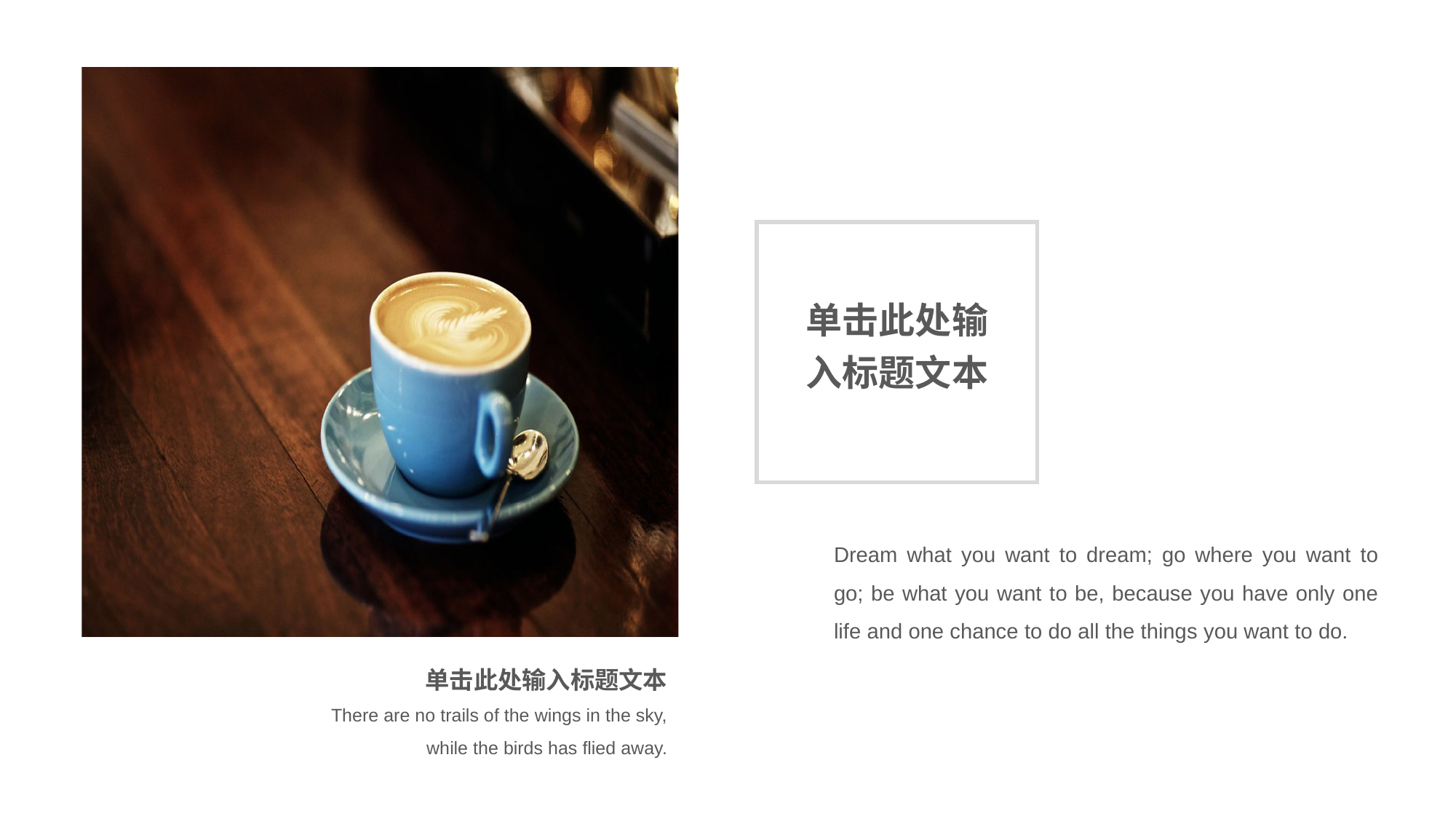

单击此处输
入标题文本

Dream what you want to dream; go where you want to go; be what you want to be, because you have only one life and one chance to do all the things you want to do.
单击此处输入标题文本
There are no trails of the wings in the sky, while the birds has flied away.